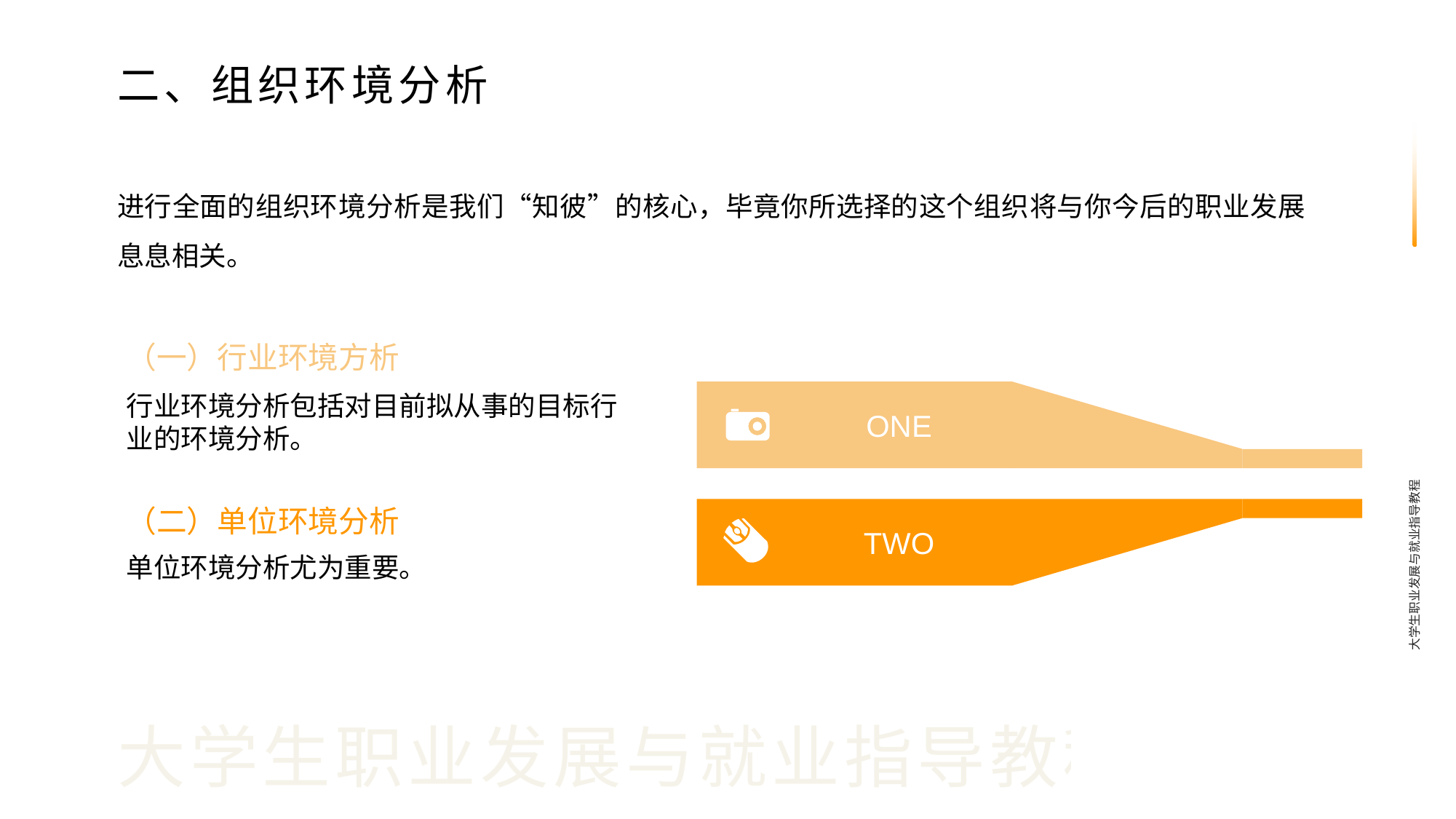

二、组织环境分析

进行全面的组织环境分析是我们“知彼”的核心，毕竟你所选择的这个组织将与你今后的职业发展息息相关。

（一）行业环境方析

行业环境分析包括对目前拟从事的目标行业的环境分析。
ONE

（二）单位环境分析
大学生职业发展与就业指导教程

TWO

单位环境分析尤为重要。
大学生职业发展与就业指导教程